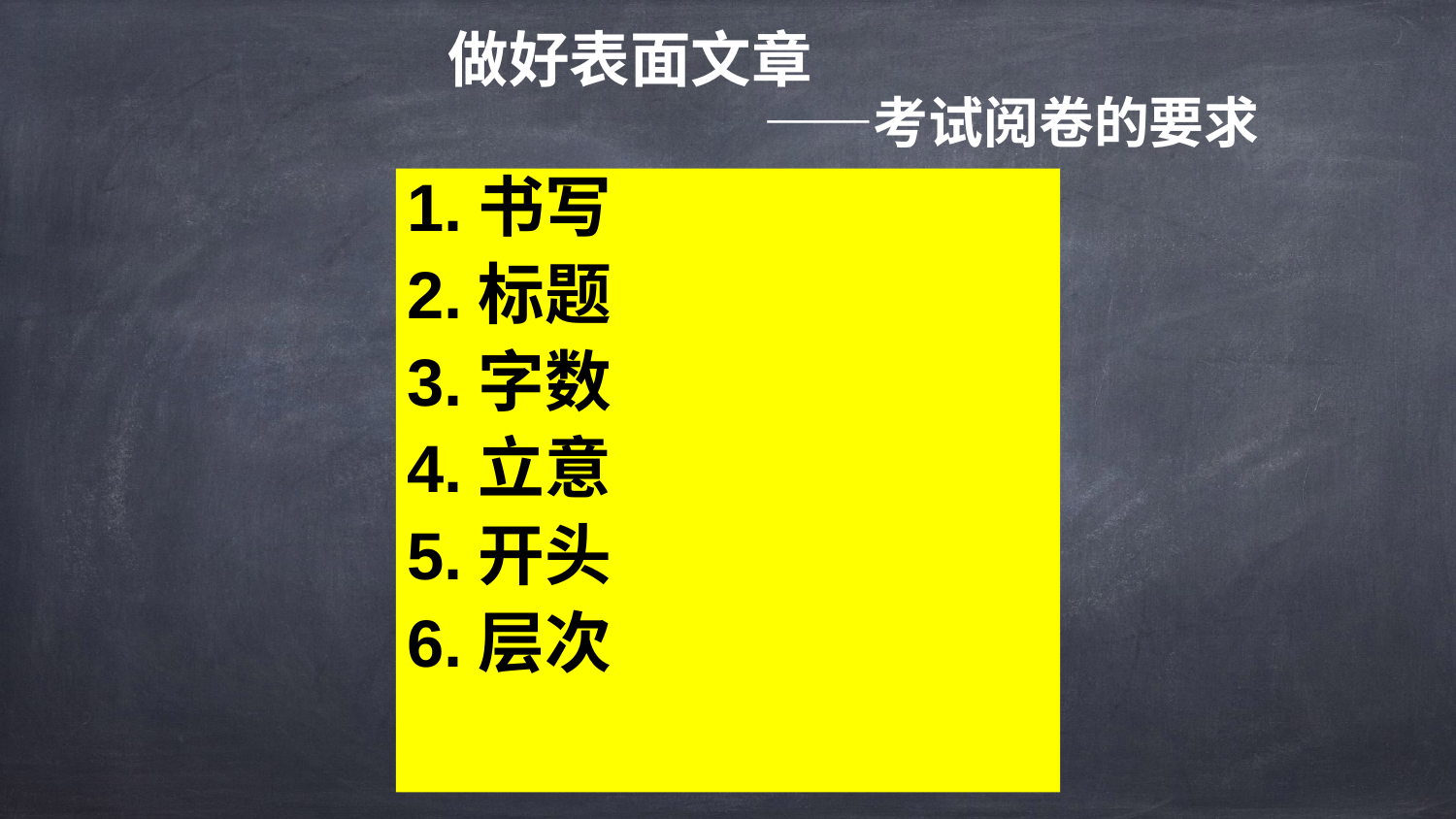

做好表面文章
                         ——考试阅卷的要求
1.书写
2.标题
3.字数
4.立意
5.开头
6.层次